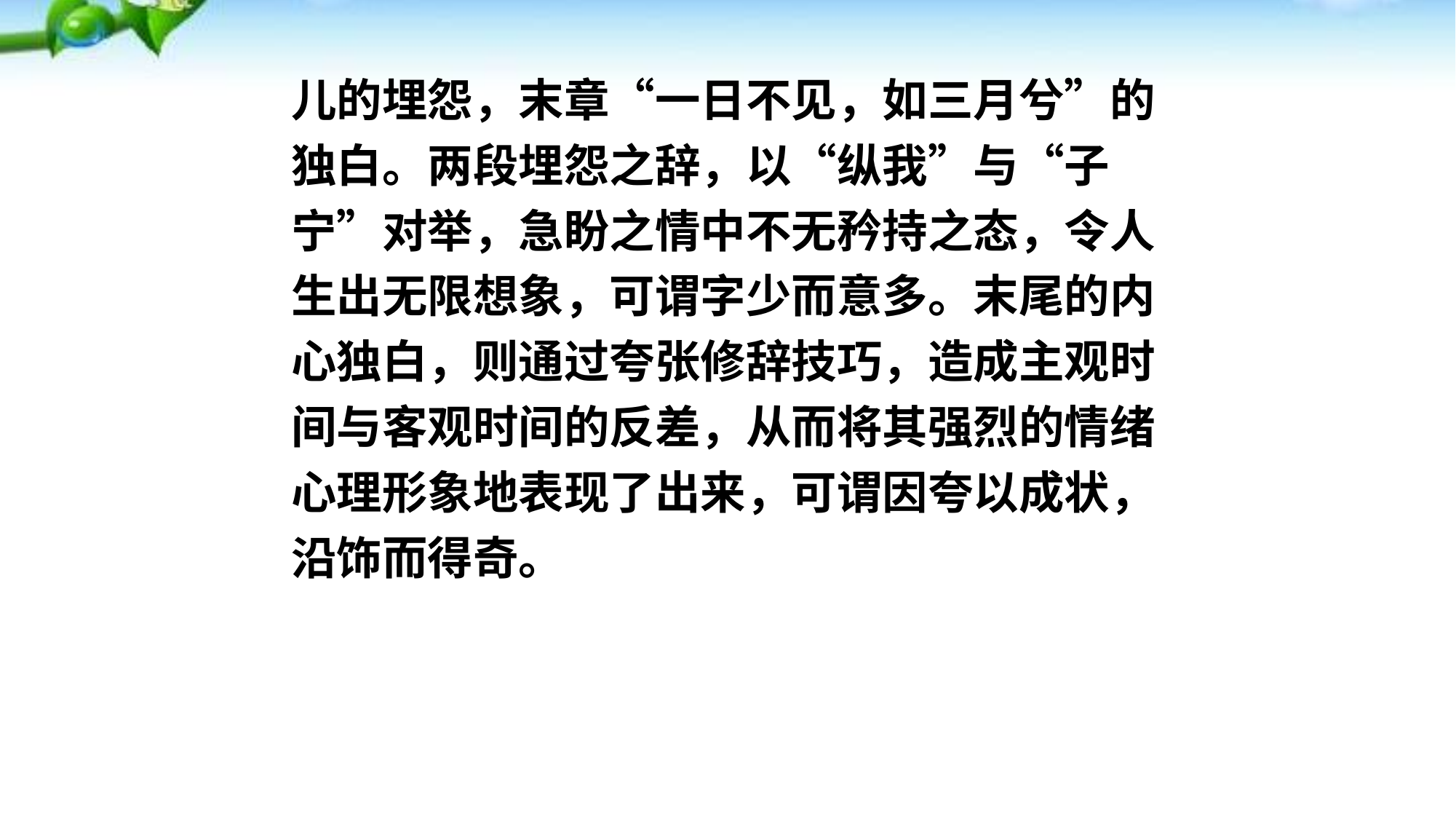

儿的埋怨，末章“一日不见，如三月兮”的独白。两段埋怨之辞，以“纵我”与“子宁”对举，急盼之情中不无矜持之态，令人生出无限想象，可谓字少而意多。末尾的内心独白，则通过夸张修辞技巧，造成主观时间与客观时间的反差，从而将其强烈的情绪心理形象地表现了出来，可谓因夸以成状，沿饰而得奇。